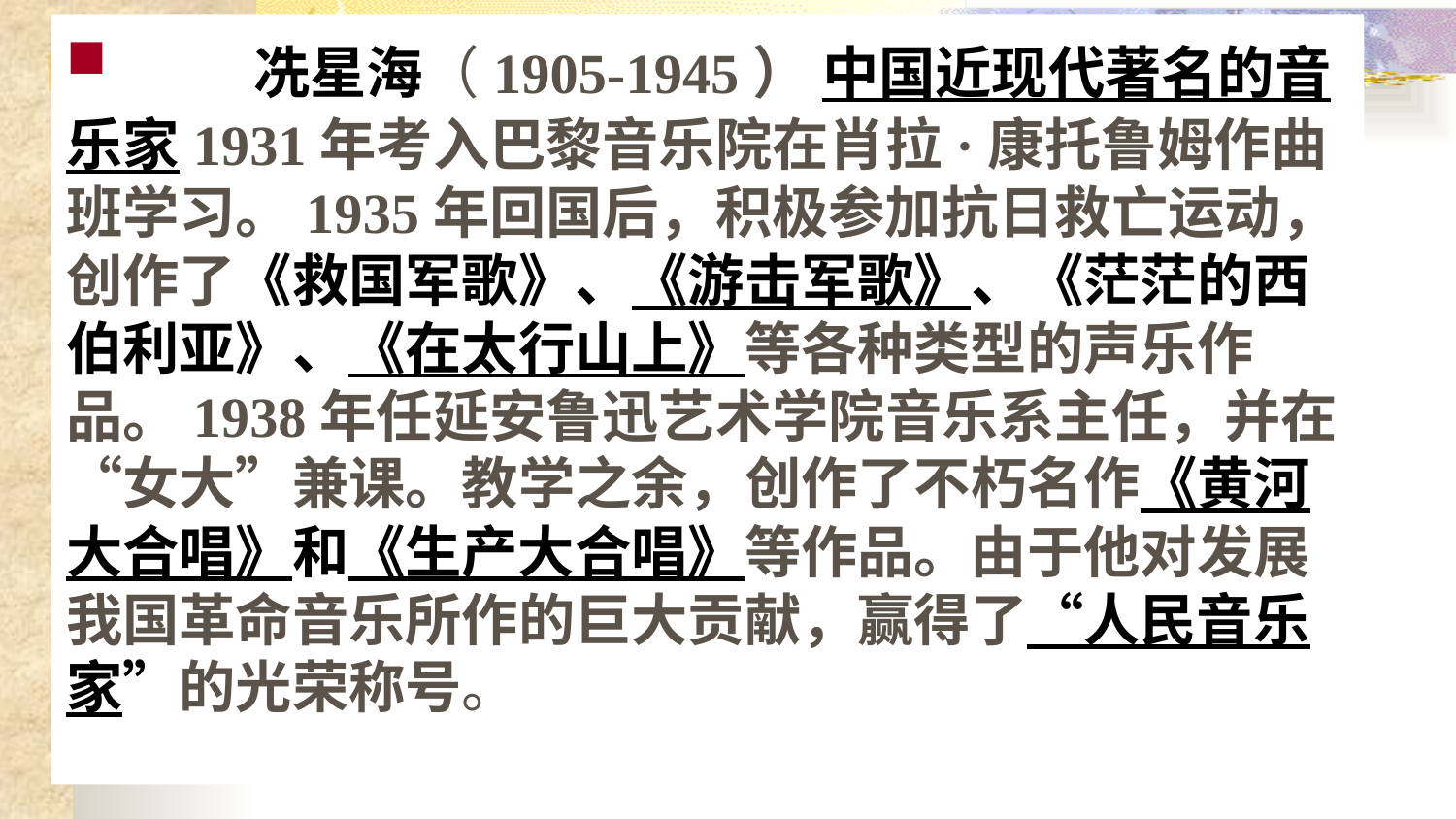

冼星海（1905-1945） 中国近现代著名的音乐家1931年考入巴黎音乐院在肖拉·康托鲁姆作曲班学习。1935年回国后，积极参加抗日救亡运动，创作了《救国军歌》、《游击军歌》、《茫茫的西伯利亚》、《在太行山上》等各种类型的声乐作品。1938年任延安鲁迅艺术学院音乐系主任，并在“女大”兼课。教学之余，创作了不朽名作《黄河大合唱》和《生产大合唱》等作品。由于他对发展我国革命音乐所作的巨大贡献，赢得了“人民音乐家”的光荣称号。